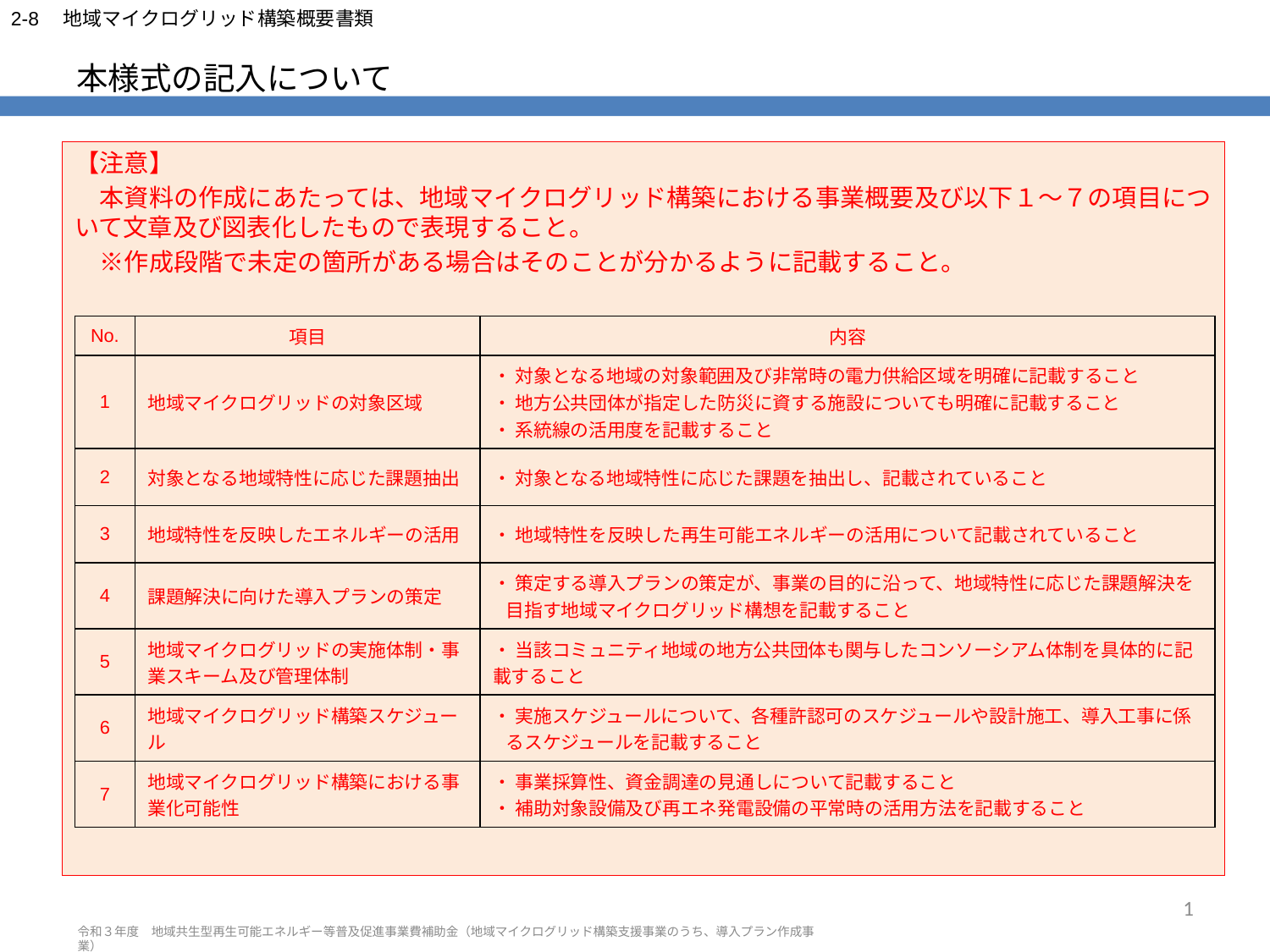

2-8　地域マイクログリッド構築概要書類
# 本様式の記入について
【注意】
　本資料の作成にあたっては、地域マイクログリッド構築における事業概要及び以下１～７の項目について文章及び図表化したもので表現すること。
　※作成段階で未定の箇所がある場合はそのことが分かるように記載すること。
| No. | 項目 | 内容 |
| --- | --- | --- |
| 1 | 地域マイクログリッドの対象区域 | ・ 対象となる地域の対象範囲及び非常時の電力供給区域を明確に記載すること ・ 地方公共団体が指定した防災に資する施設についても明確に記載すること ・ 系統線の活用度を記載すること |
| 2 | 対象となる地域特性に応じた課題抽出 | ・ 対象となる地域特性に応じた課題を抽出し、記載されていること |
| 3 | 地域特性を反映したエネルギーの活用 | ・ 地域特性を反映した再生可能エネルギーの活用について記載されていること |
| 4 | 課題解決に向けた導入プランの策定 | ・ 策定する導入プランの策定が、事業の目的に沿って、地域特性に応じた課題解決を目指す地域マイクログリッド構想を記載すること |
| 5 | 地域マイクログリッドの実施体制・事業スキーム及び管理体制 | ・ 当該コミュニティ地域の地方公共団体も関与したコンソーシアム体制を具体的に記載すること |
| 6 | 地域マイクログリッド構築スケジュール | ・ 実施スケジュールについて、各種許認可のスケジュールや設計施工、導入工事に係るスケジュールを記載すること |
| 7 | 地域マイクログリッド構築における事業化可能性 | ・ 事業採算性、資金調達の見通しについて記載すること ・ 補助対象設備及び再エネ発電設備の平常時の活用方法を記載すること |
1